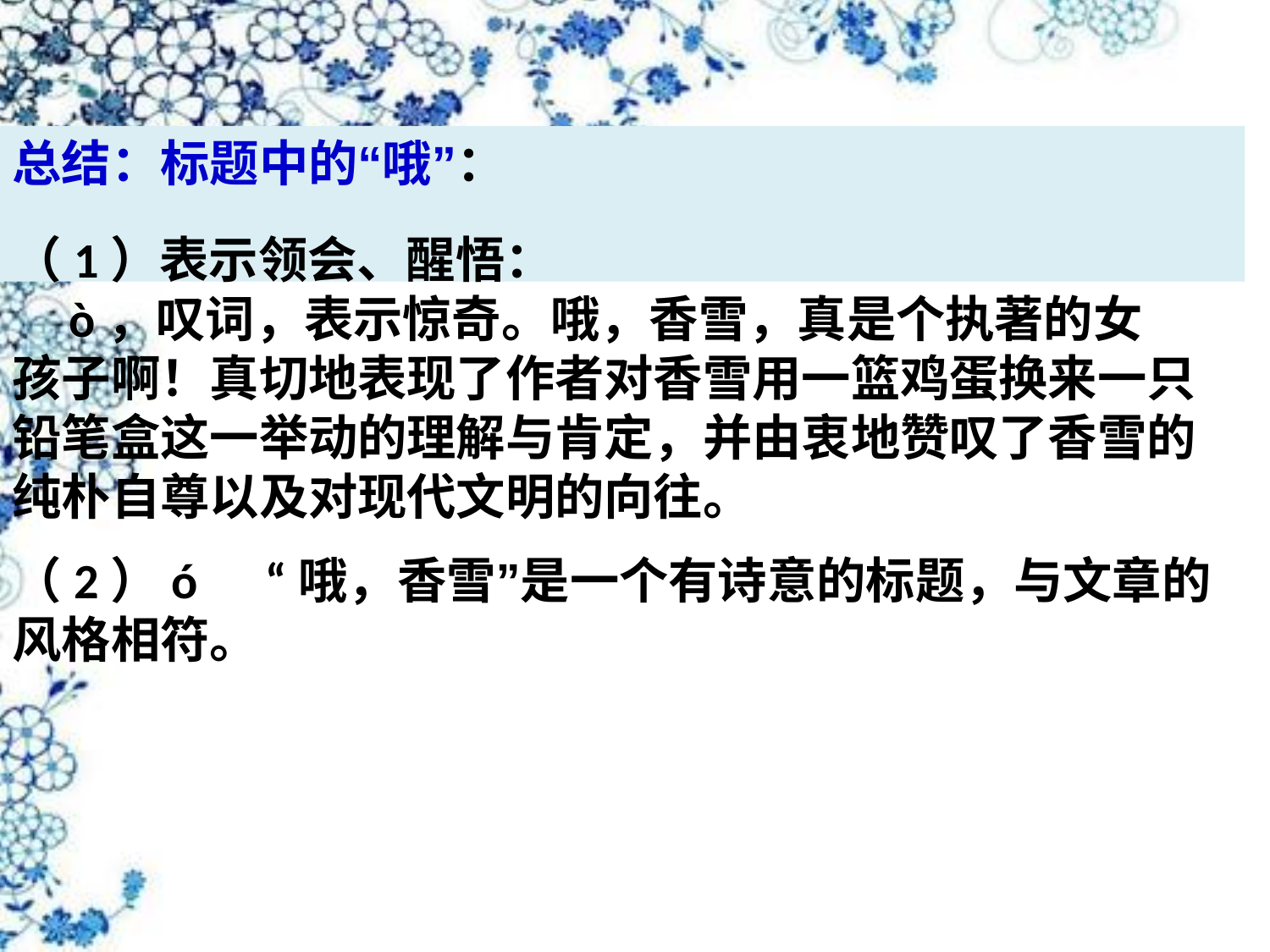

总结：标题中的“哦”：

（1）表示领会、醒悟：
     ò，叹词，表示惊奇。哦，香雪，真是个执著的女       孩子啊！真切地表现了作者对香雪用一篮鸡蛋换来一只铅笔盒这一举动的理解与肯定，并由衷地赞叹了香雪的纯朴自尊以及对现代文明的向往。
（2）ó      “哦，香雪”是一个有诗意的标题，与文章的风格相符。